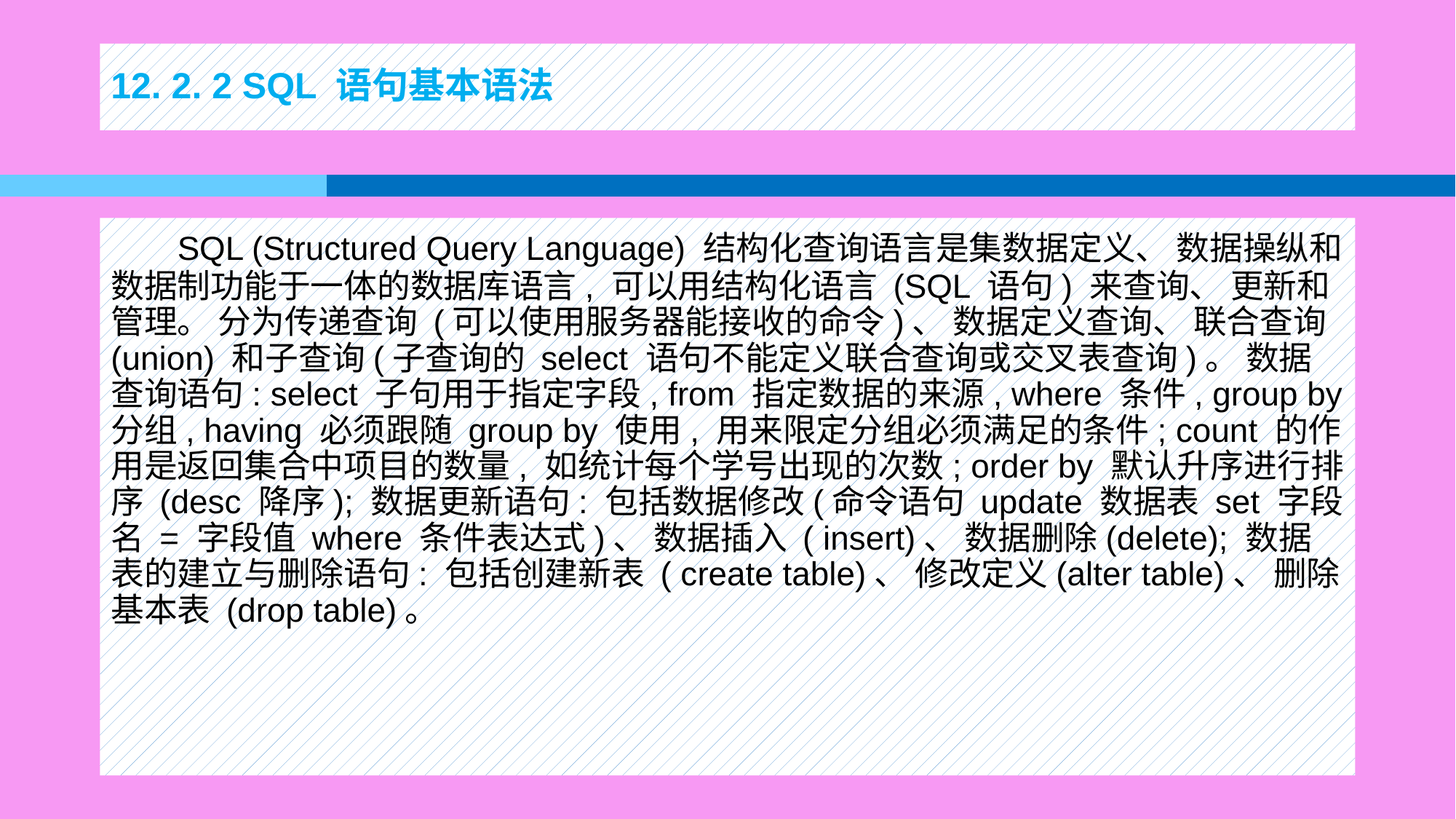

# 12. 2. 2 SQL 语句基本语法
 SQL (Structured Query Language) 结构化查询语言是集数据定义、 数据操纵和数据制功能于一体的数据库语言, 可以用结构化语言 (SQL 语句) 来查询、 更新和管理。 分为传递查询 (可以使用服务器能接收的命令)、 数据定义查询、 联合查询 (union) 和子查询(子查询的 select 语句不能定义联合查询或交叉表查询)。 数据查询语句: select 子句用于指定字段, from 指定数据的来源, where 条件, group by 分组, having 必须跟随 group by 使用, 用来限定分组必须满足的条件; count 的作用是返回集合中项目的数量, 如统计每个学号出现的次数; order by 默认升序进行排序 (desc 降序); 数据更新语句: 包括数据修改(命令语句 update 数据表 set 字段名 = 字段值 where 条件表达式)、 数据插入 ( insert)、 数据删除(delete); 数据表的建立与删除语句: 包括创建新表 ( create table)、 修改定义(alter table)、 删除基本表 (drop table)。